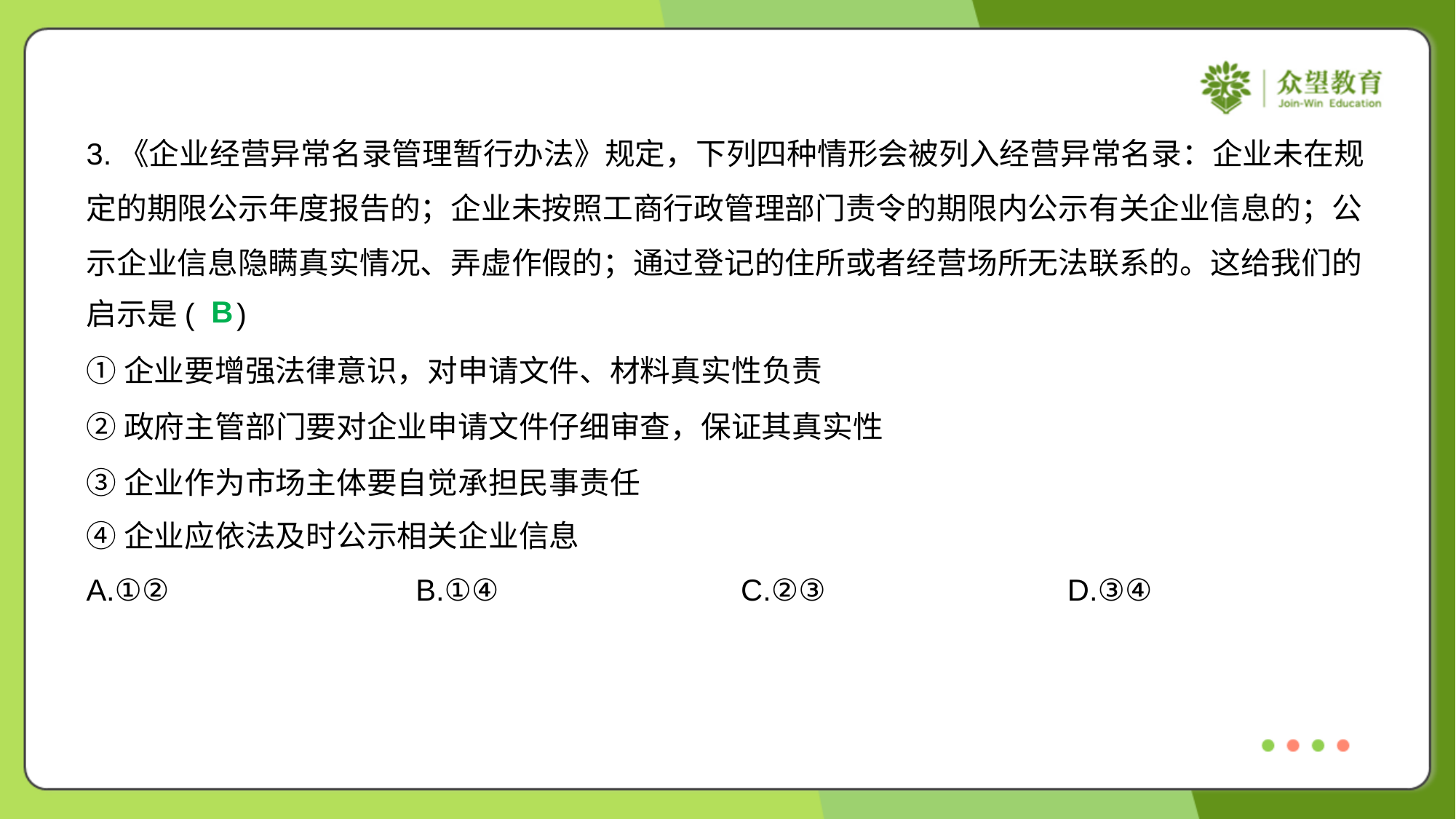

3.《企业经营异常名录管理暂行办法》规定，下列四种情形会被列入经营异常名录：企业未在规
定的期限公示年度报告的；企业未按照工商行政管理部门责令的期限内公示有关企业信息的；公
示企业信息隐瞒真实情况、弄虚作假的；通过登记的住所或者经营场所无法联系的。这给我们的
启示是(     )
B
①企业要增强法律意识，对申请文件、材料真实性负责
②政府主管部门要对企业申请文件仔细审查，保证其真实性
③企业作为市场主体要自觉承担民事责任
④企业应依法及时公示相关企业信息
A.①②	B.①④	C.②③	D.③④